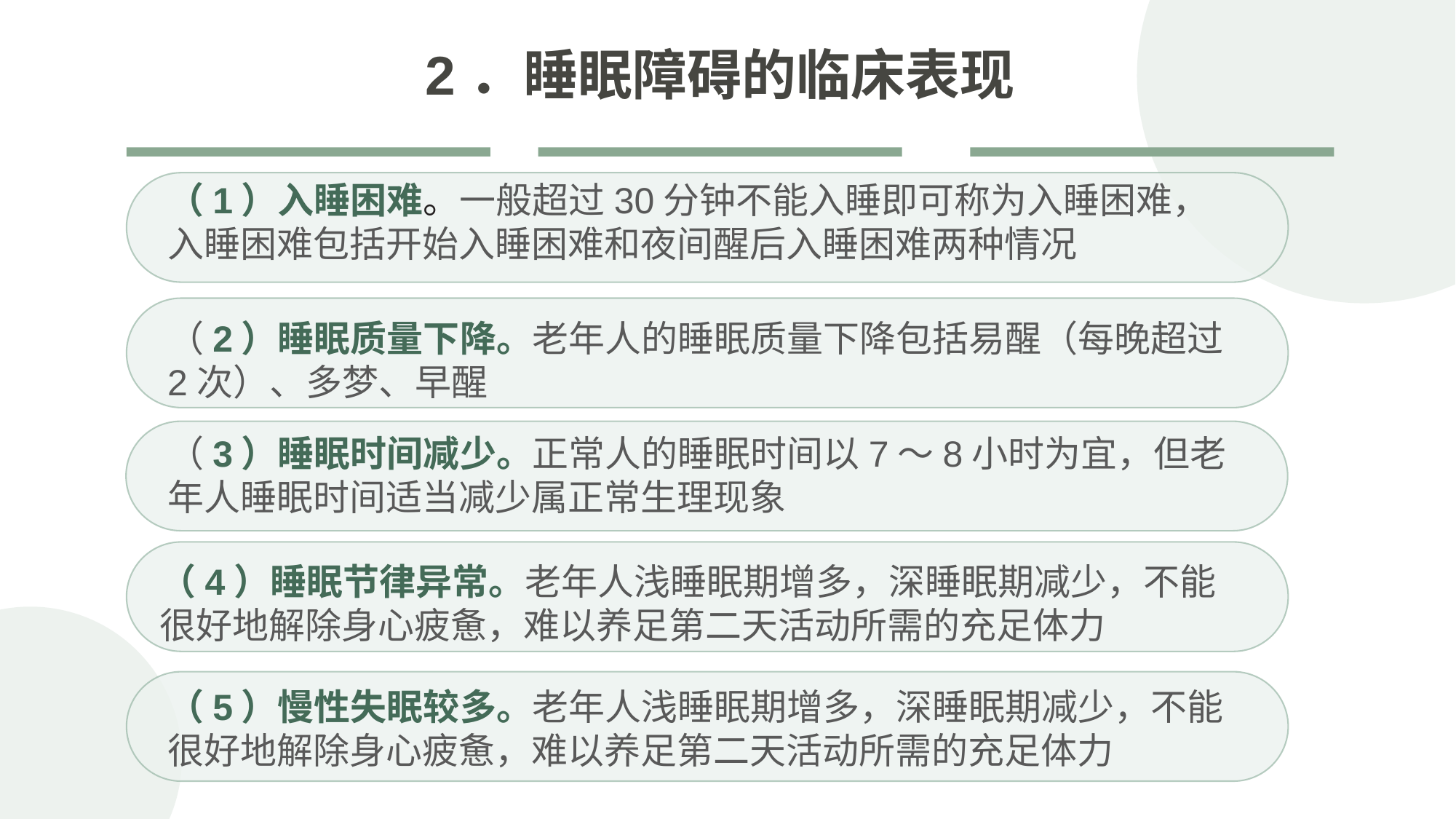

2．睡眠障碍的临床表现

（1）入睡困难。一般超过30分钟不能入睡即可称为入睡困难，入睡困难包括开始入睡困难和夜间醒后入睡困难两种情况

（2）睡眠质量下降。老年人的睡眠质量下降包括易醒（每晚超过2次）、多梦、早醒

（3）睡眠时间减少。正常人的睡眠时间以7～8小时为宜，但老年人睡眠时间适当减少属正常生理现象

（4）睡眠节律异常。老年人浅睡眠期增多，深睡眠期减少，不能很好地解除身心疲惫，难以养足第二天活动所需的充足体力

（5）慢性失眠较多。老年人浅睡眠期增多，深睡眠期减少，不能很好地解除身心疲惫，难以养足第二天活动所需的充足体力